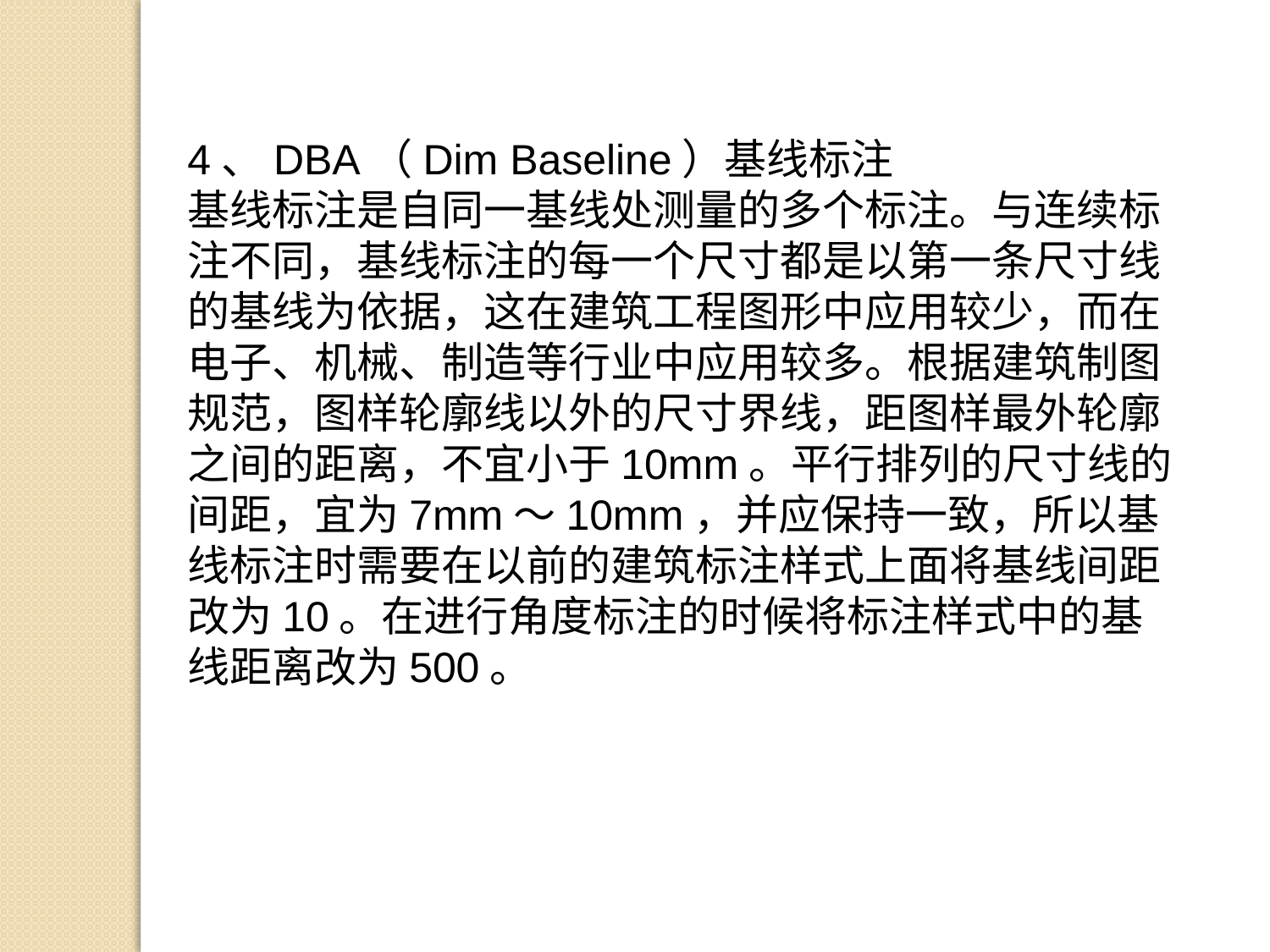

4、DBA（Dim Baseline）基线标注
基线标注是自同一基线处测量的多个标注。与连续标注不同，基线标注的每一个尺寸都是以第一条尺寸线的基线为依据，这在建筑工程图形中应用较少，而在电子、机械、制造等行业中应用较多。根据建筑制图规范，图样轮廓线以外的尺寸界线，距图样最外轮廓之间的距离，不宜小于10mm。平行排列的尺寸线的间距，宜为7mm～10mm，并应保持一致，所以基线标注时需要在以前的建筑标注样式上面将基线间距改为10。在进行角度标注的时候将标注样式中的基线距离改为500。